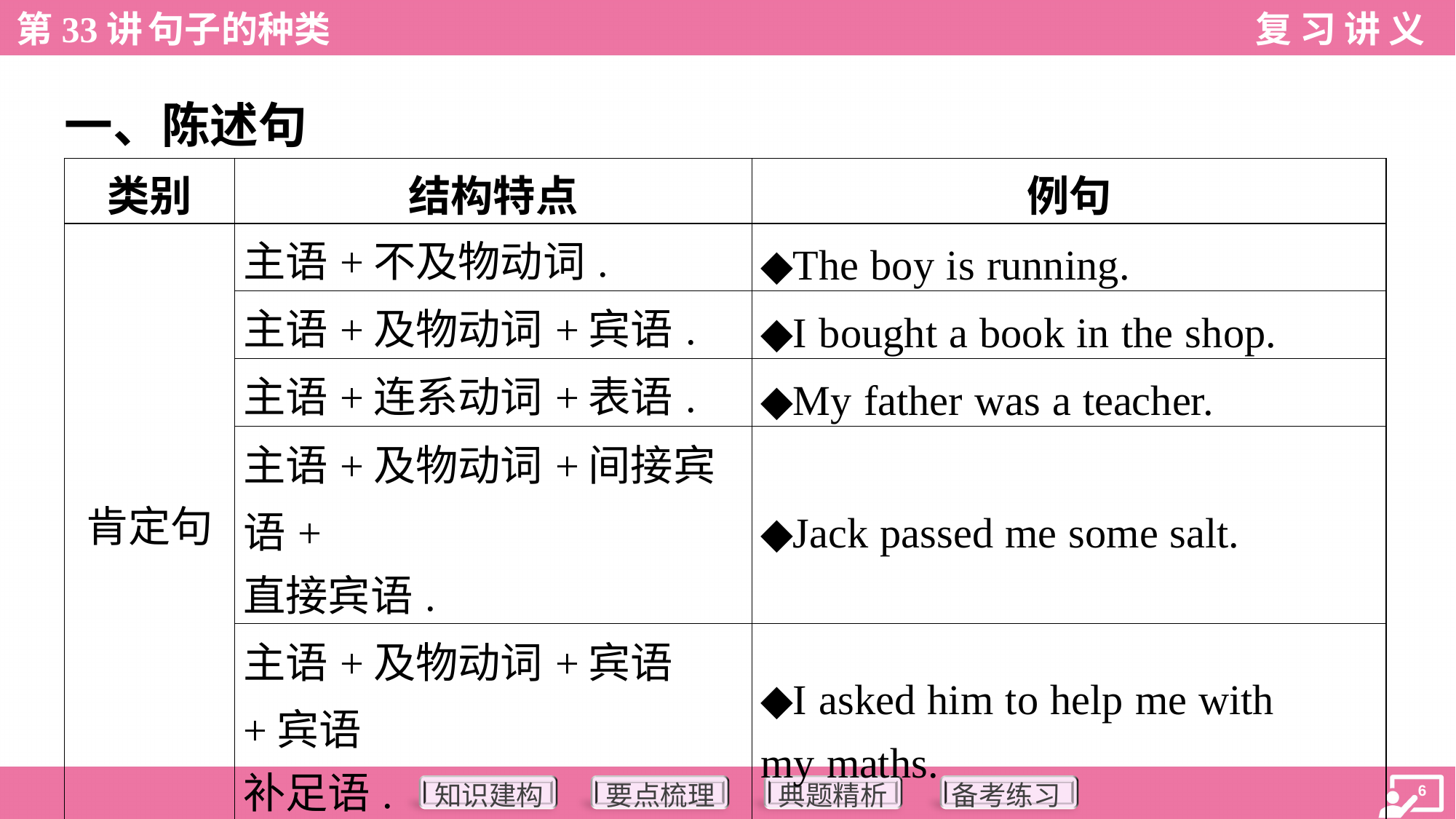

一、陈述句
| 类别 | 结构特点 | 例句 |
| --- | --- | --- |
| 肯定句 | 主语+不及物动词. | ◆The boy is running. |
|  | 主语+及物动词+宾语. | ◆I bought a book in the shop. |
|  | 主语+连系动词+表语. | ◆My father was a teacher. |
|  | 主语+及物动词+间接宾语+ 直接宾语. | ◆Jack passed me some salt. |
|  | 主语+及物动词+宾语+宾语 补足语. | ◆I asked him to help me with my maths. |